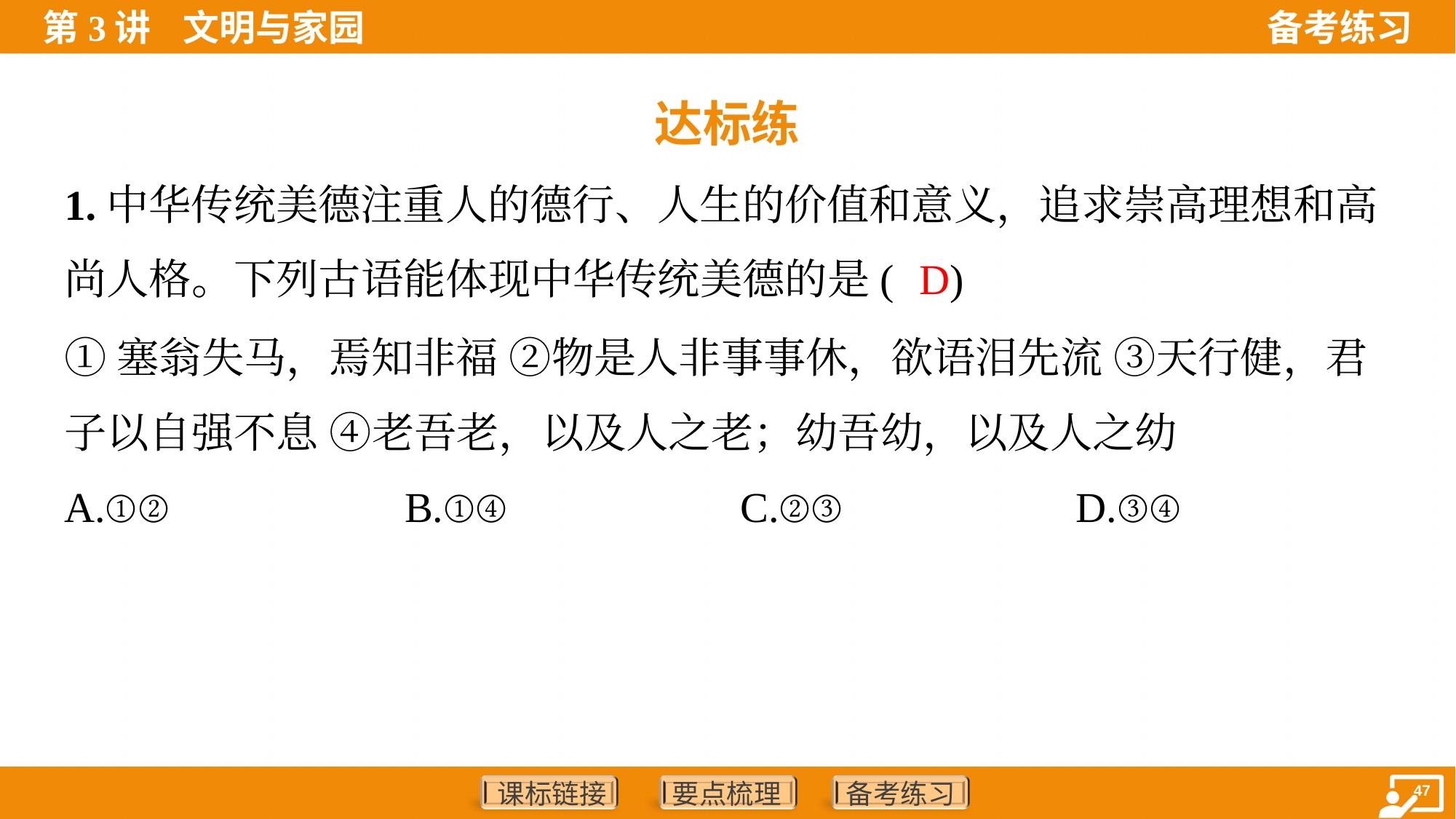

达标练
1.中华传统美德注重人的德行、人生的价值和意义，追求崇高理想和高
尚人格。下列古语能体现中华传统美德的是(     )
D
①塞翁失马，焉知非福 ②物是人非事事休，欲语泪先流 ③天行健，君
子以自强不息 ④老吾老，以及人之老；幼吾幼，以及人之幼
A.①②	B.①④	C.②③	D.③④